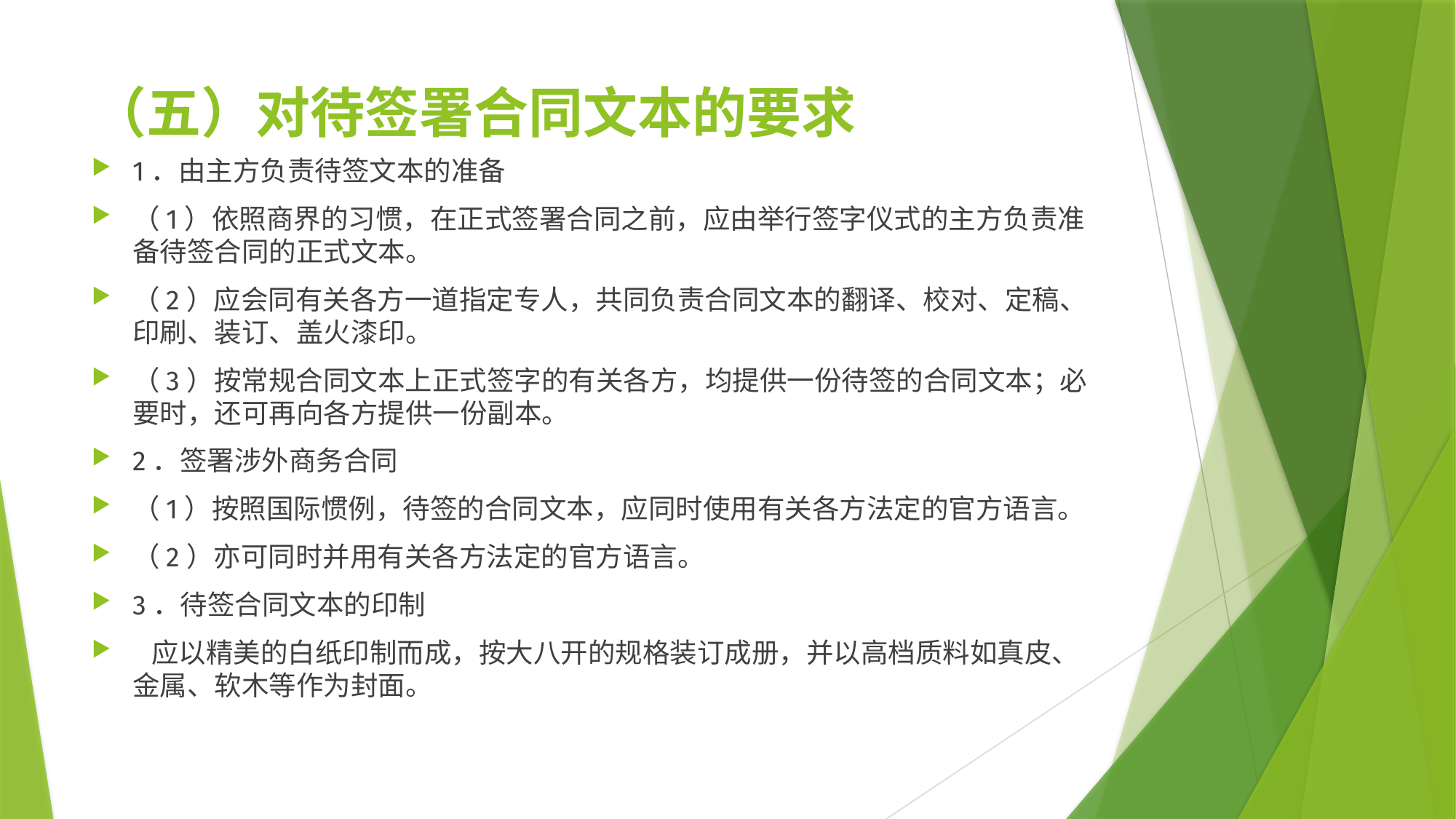

# （五）对待签署合同文本的要求
1．由主方负责待签文本的准备
（1）依照商界的习惯，在正式签署合同之前，应由举行签字仪式的主方负责准备待签合同的正式文本。
（2）应会同有关各方一道指定专人，共同负责合同文本的翻译、校对、定稿、印刷、装订、盖火漆印。
（3）按常规合同文本上正式签字的有关各方，均提供一份待签的合同文本；必要时，还可再向各方提供一份副本。
2．签署涉外商务合同
（1）按照国际惯例，待签的合同文本，应同时使用有关各方法定的官方语言。
（2）亦可同时并用有关各方法定的官方语言。
3．待签合同文本的印制
  应以精美的白纸印制而成，按大八开的规格装订成册，并以高档质料如真皮、金属、软木等作为封面。